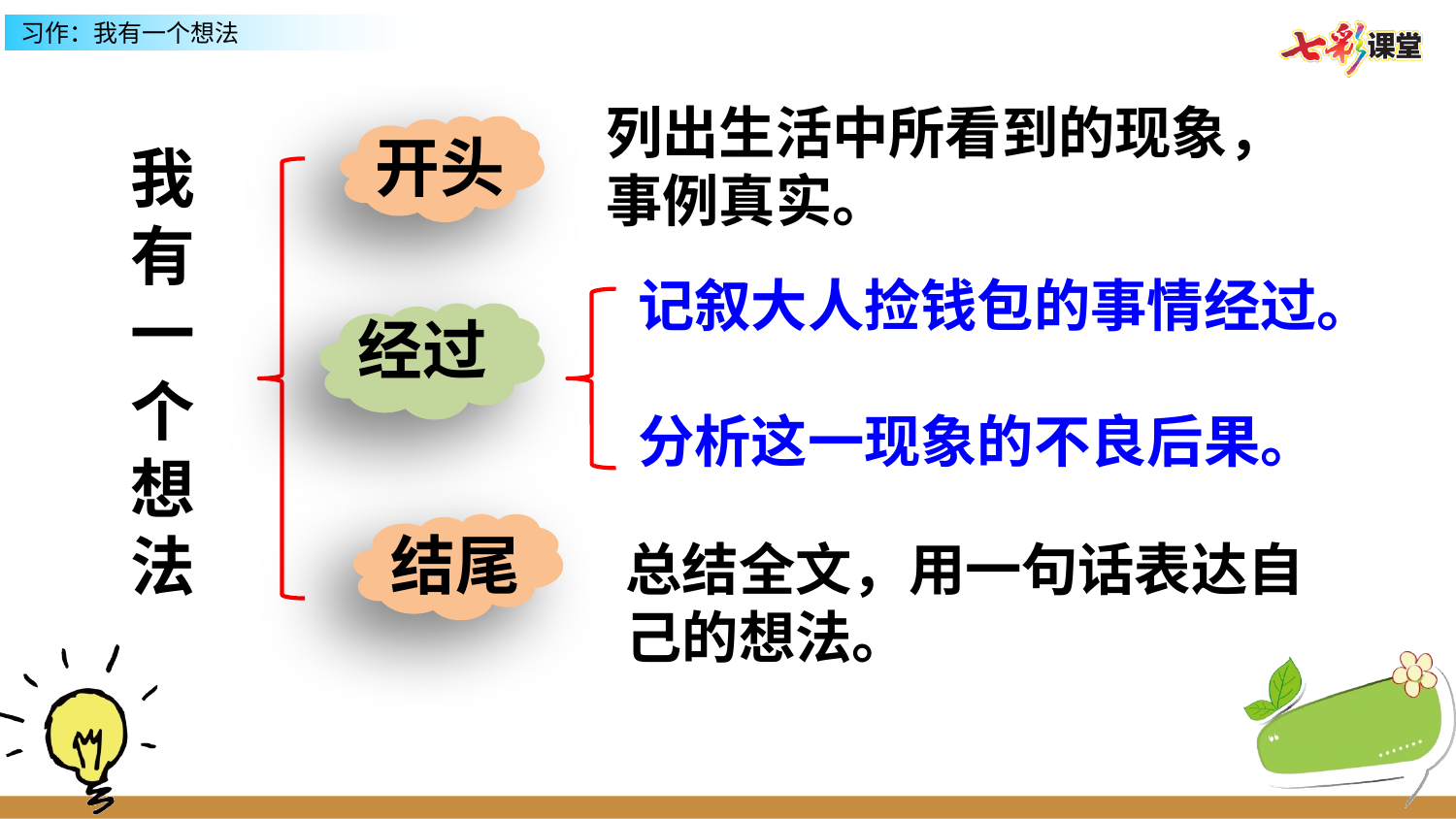

列出生活中所看到的现象，事例真实。

开头
我有一个想法

记叙大人捡钱包的事情经过。

分析这一现象的不良后果。

经过

结尾
总结全文，用一句话表达自己的想法。